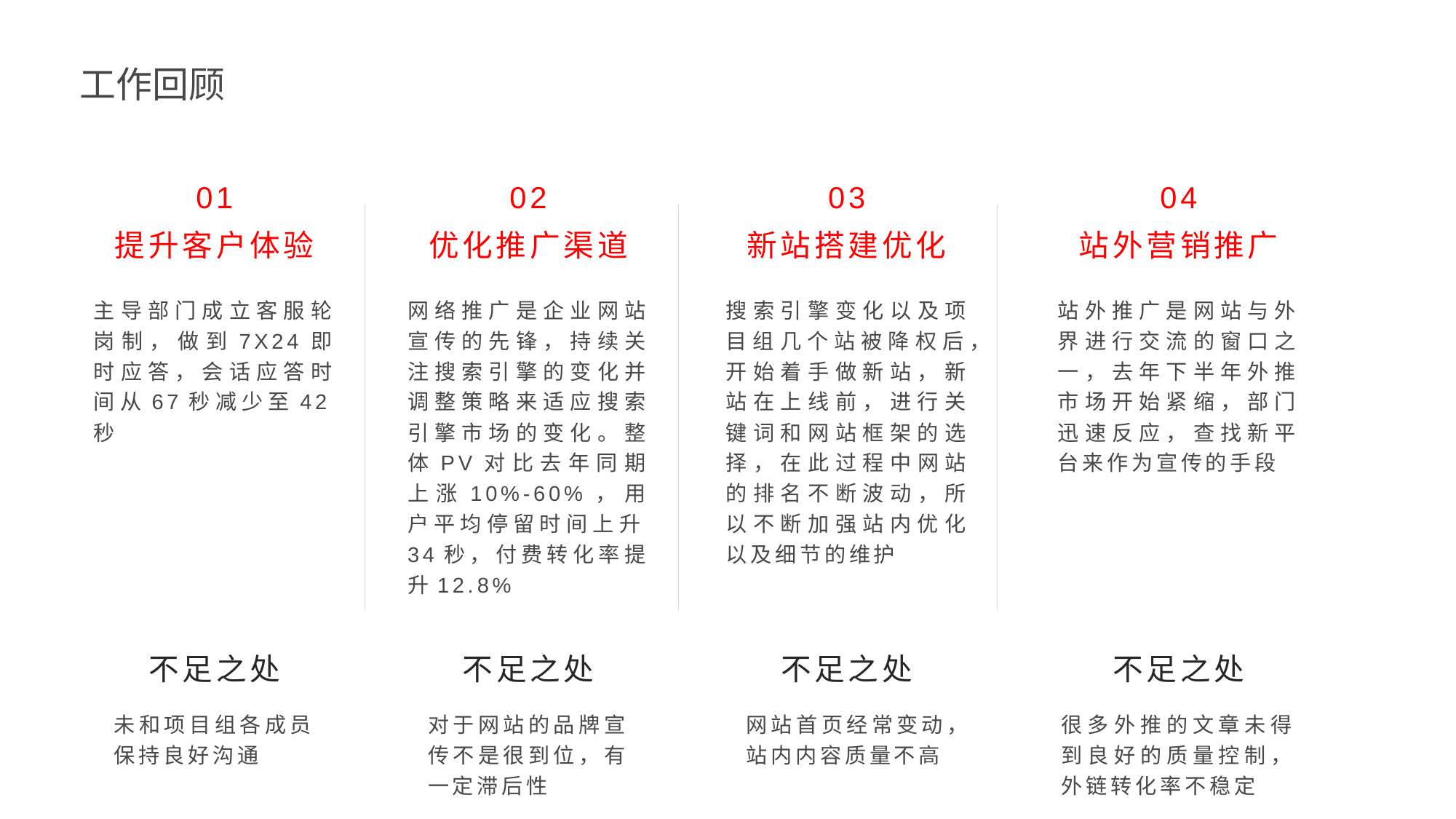

工作回顾
01
02
03
04
提升客户体验
优化推广渠道
新站搭建优化
站外营销推广
主导部门成立客服轮岗制，做到7X24即时应答，会话应答时间从67秒减少至42秒
网络推广是企业网站宣传的先锋，持续关注搜索引擎的变化并调整策略来适应搜索引擎市场的变化。整体PV对比去年同期上涨10%-60%，用户平均停留时间上升34秒，付费转化率提升12.8%
搜索引擎变化以及项目组几个站被降权后，开始着手做新站，新站在上线前，进行关键词和网站框架的选择，在此过程中网站的排名不断波动，所以不断加强站内优化以及细节的维护
站外推广是网站与外界进行交流的窗口之一，去年下半年外推市场开始紧缩，部门迅速反应，查找新平台来作为宣传的手段
不足之处
不足之处
不足之处
不足之处
未和项目组各成员保持良好沟通
对于网站的品牌宣传不是很到位，有一定滞后性
网站首页经常变动，站内内容质量不高
很多外推的文章未得到良好的质量控制，外链转化率不稳定